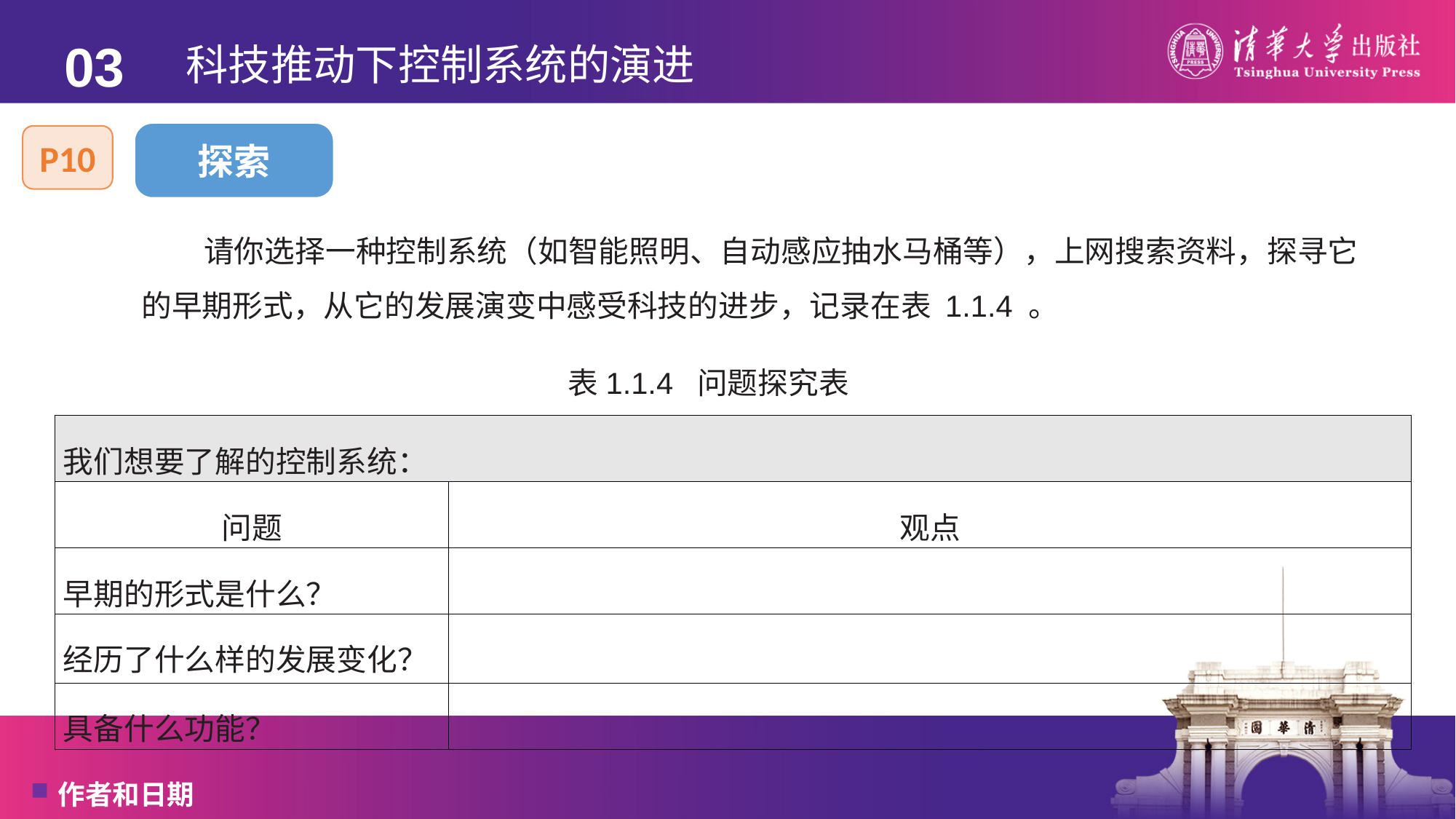

03
# 科技推动下控制系统的演进
探索
P10
请你选择一种控制系统（如智能照明、自动感应抽水马桶等），上网搜索资料，探寻它的早期形式，从它的发展演变中感受科技的进步，记录在表 1.1.4 。
表1.1.4  问题探究表
| 我们想要了解的控制系统： |  |
| --- | --- |
| 问题 | 观点 |
| 早期的形式是什么？ |  |
| 经历了什么样的发展变化？ |  |
| 具备什么功能？ |  |
作者和日期